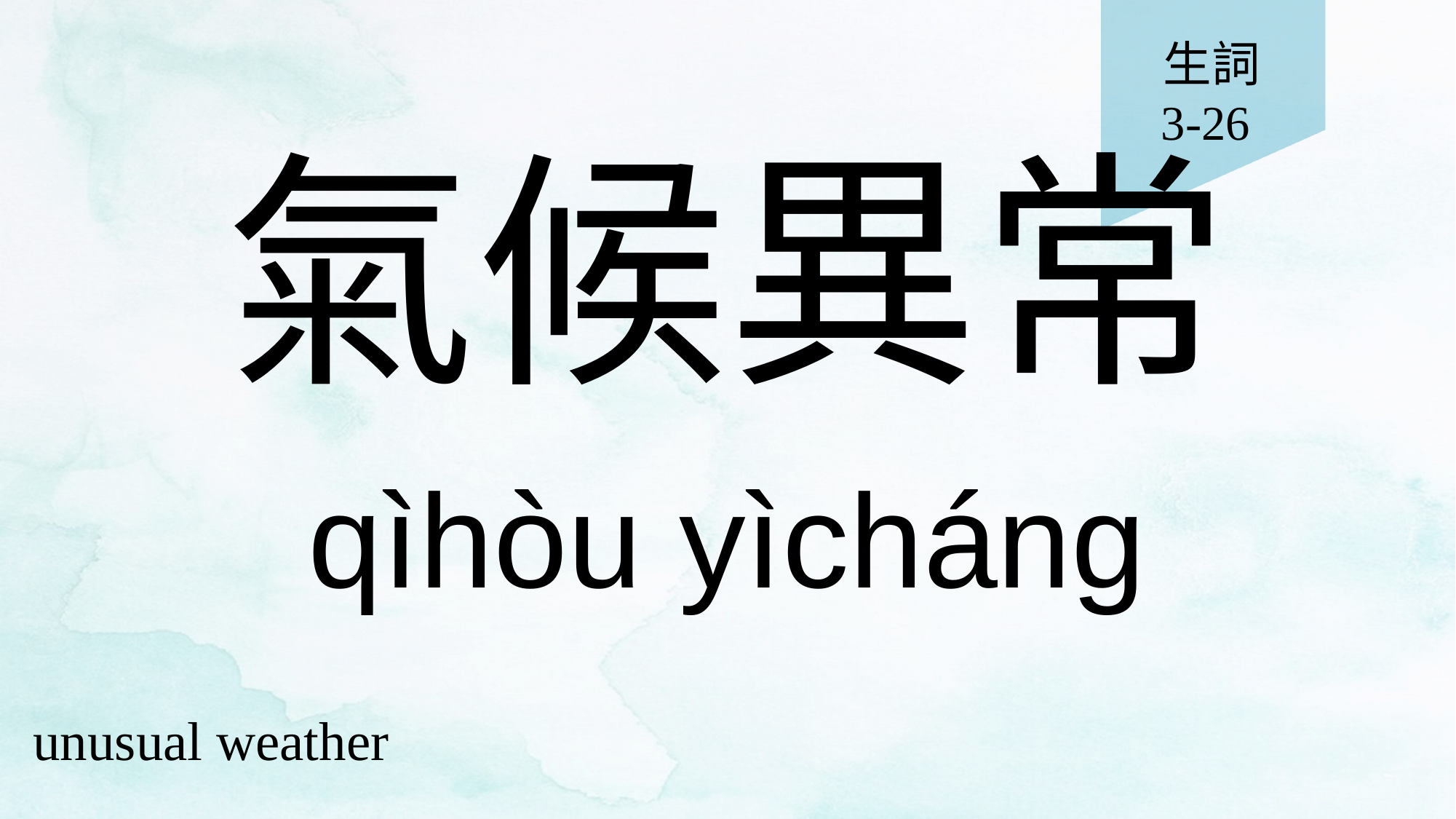

生詞
3-26
# 氣候異常
qìhòu yìcháng
unusual weather